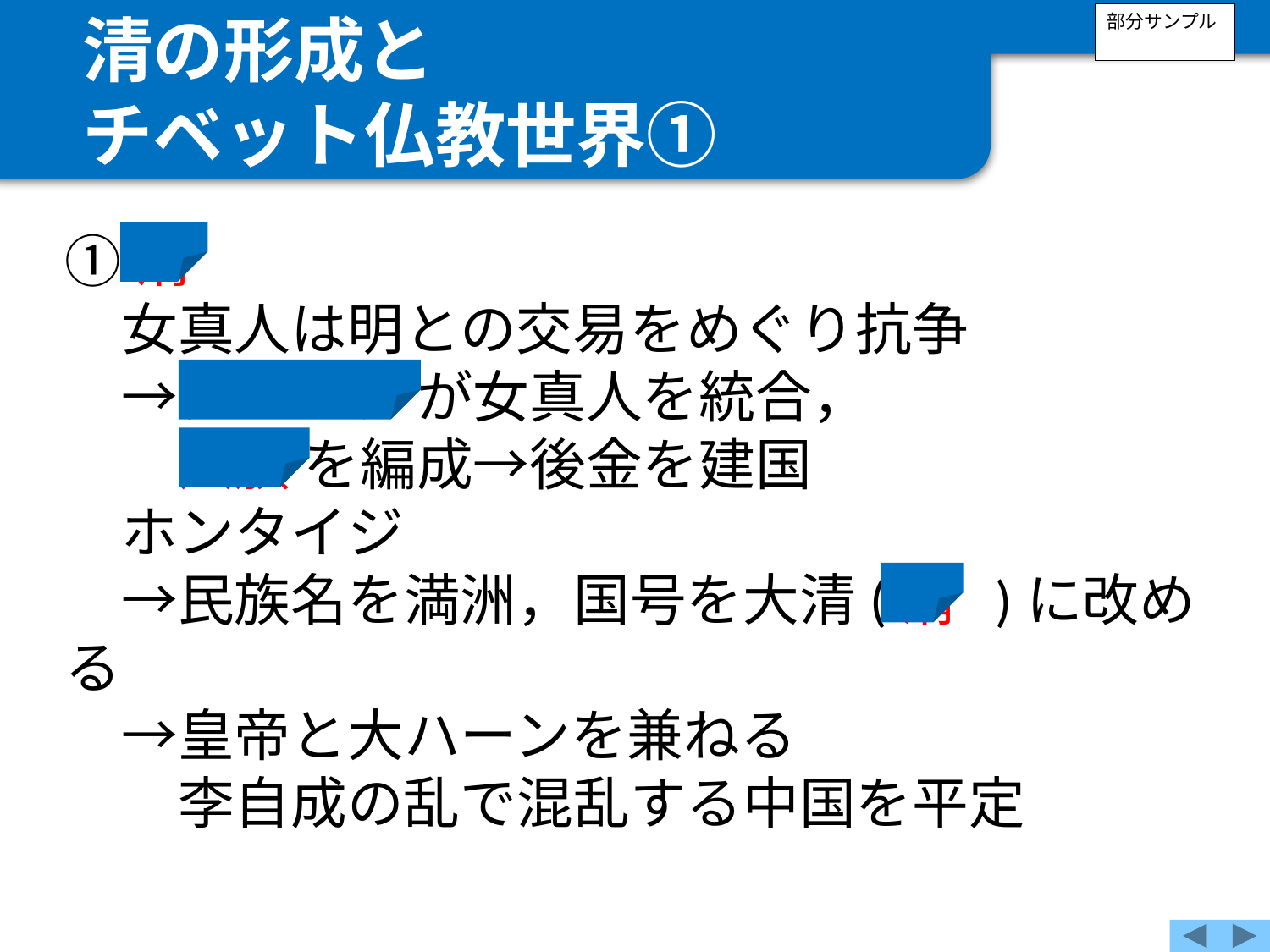

清の形成と
チベット仏教世界①
部分サンプル
①清
　女真人は明との交易をめぐり抗争
　→ヌルハチ が女真人を統合，
　　八旗 を編成→後金を建国
　ホンタイジ
　→民族名を満洲，国号を大清(清  )に改める
　→皇帝と大ハーンを兼ねる
　　李自成の乱で混乱する中国を平定